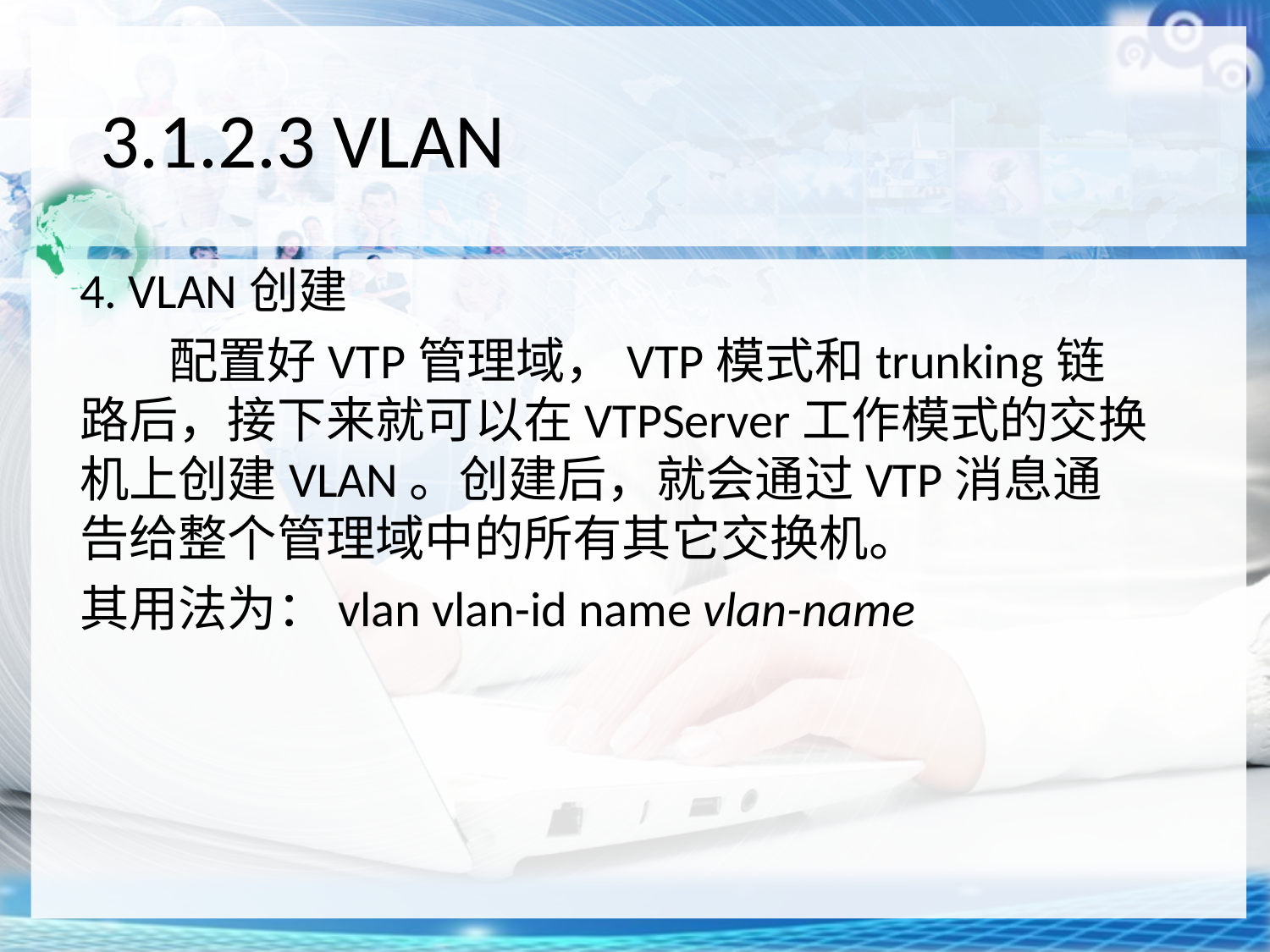

# 3.1.2.3 VLAN
4. VLAN创建
       配置好VTP管理域，VTP模式和trunking链路后，接下来就可以在VTPServer工作模式的交换机上创建VLAN。创建后，就会通过VTP消息通告给整个管理域中的所有其它交换机。
其用法为：vlan vlan-id name vlan-name